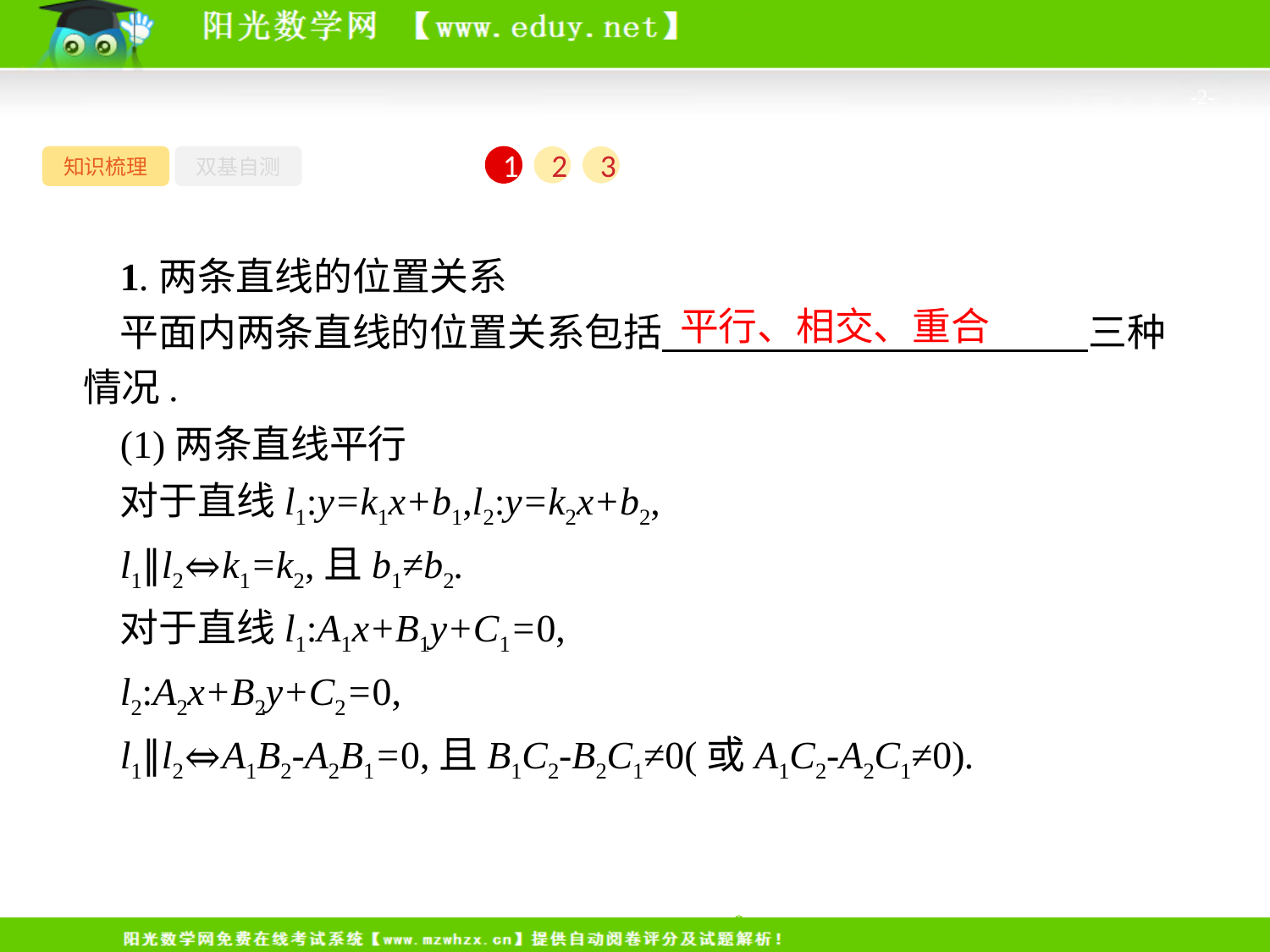

-2-
知识梳理
双基自测
1
2
3
1.两条直线的位置关系
平面内两条直线的位置关系包括　　　　　　　　　　　三种情况.
(1)两条直线平行
对于直线l1:y=k1x+b1,l2:y=k2x+b2,
l1∥l2⇔k1=k2,且b1≠b2.
对于直线l1:A1x+B1y+C1=0,
l2:A2x+B2y+C2=0,
l1∥l2⇔A1B2-A2B1=0,且B1C2-B2C1≠0(或A1C2-A2C1≠0).
平行、相交、重合